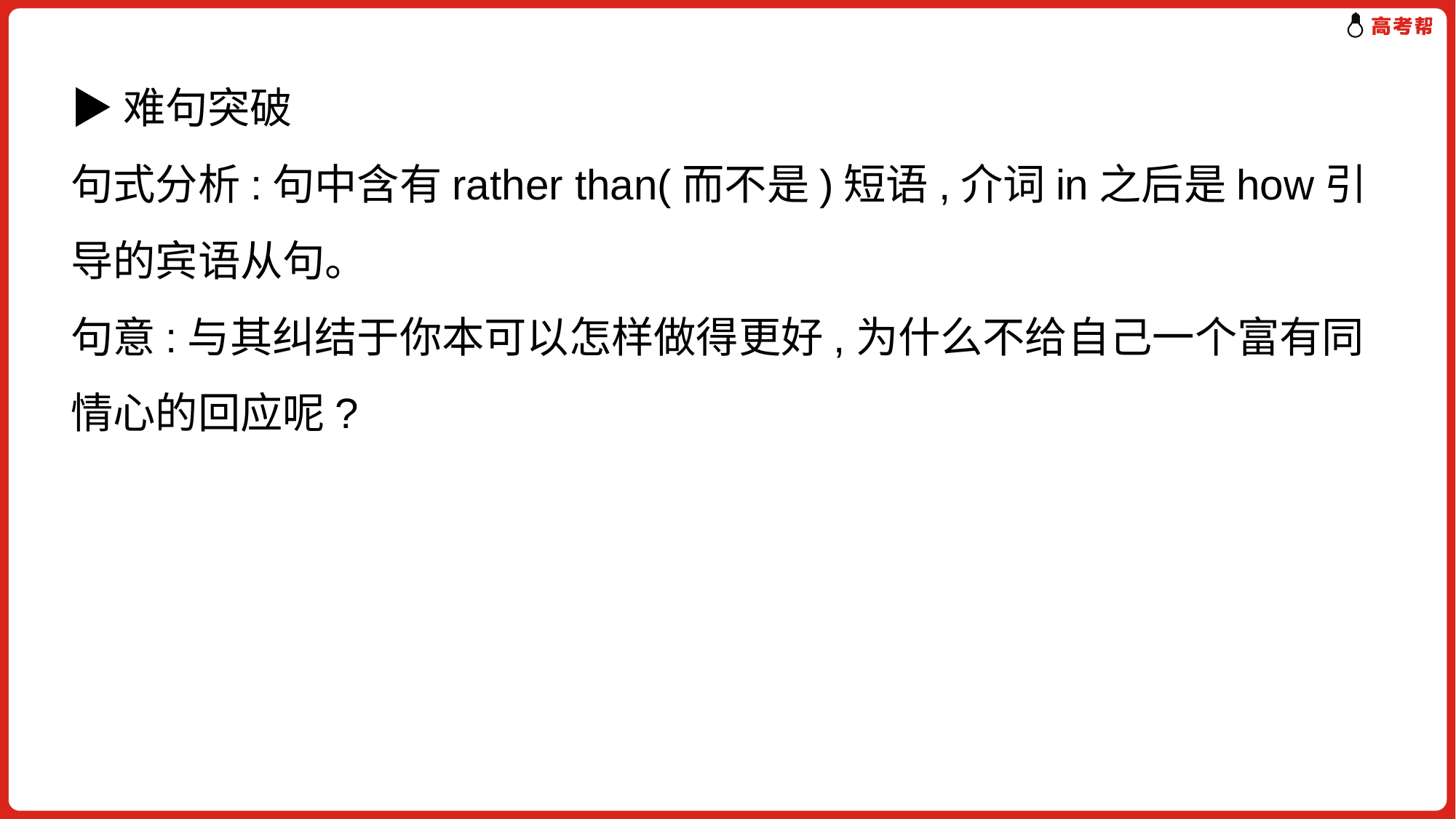

▶难句突破
句式分析:句中含有rather than(而不是)短语,介词in之后是how引导的宾语从句。
句意:与其纠结于你本可以怎样做得更好,为什么不给自己一个富有同情心的回应呢?